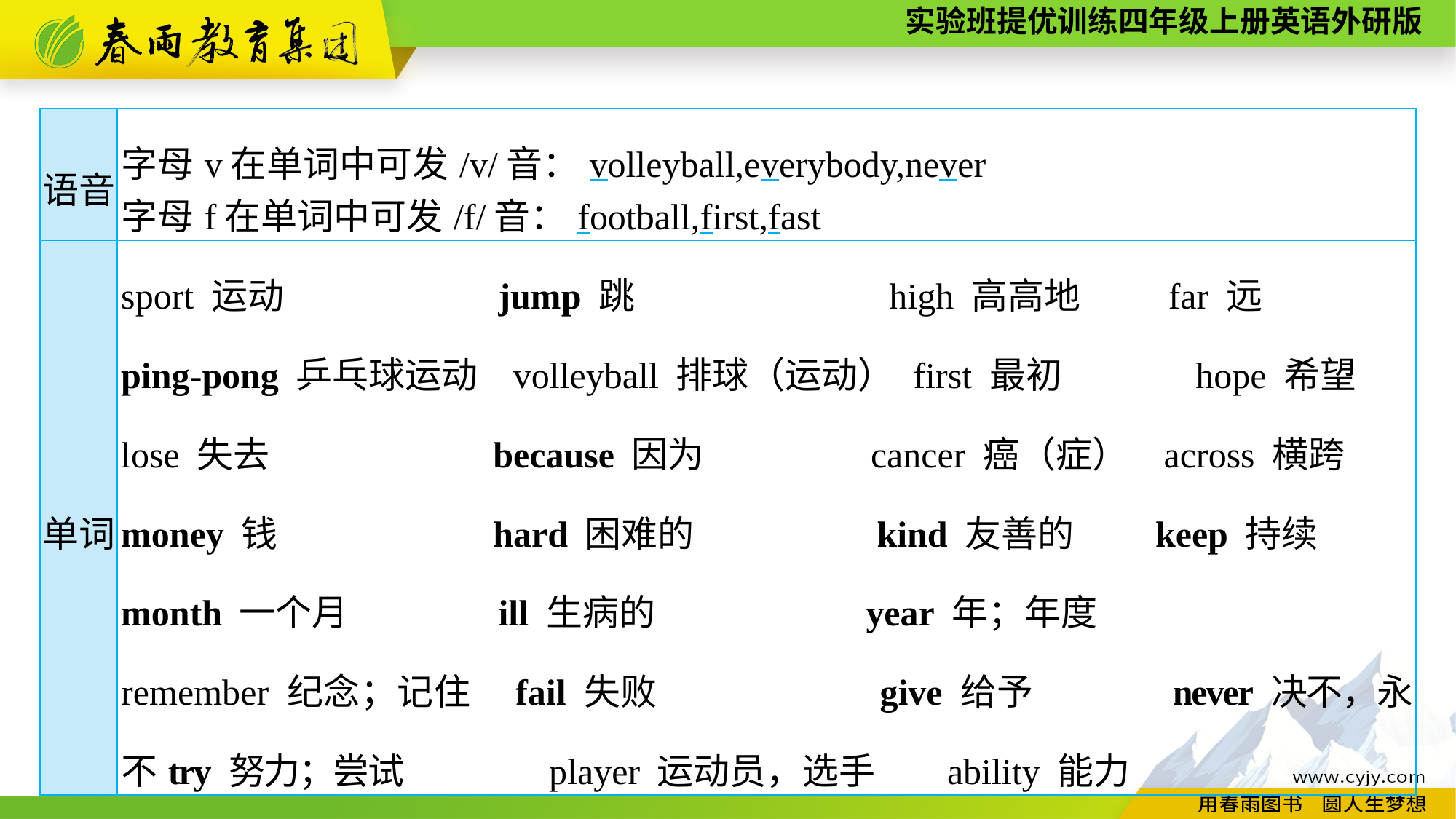

| 语音 | 字母v在单词中可发/v/音：volleyball,everybody,never 字母f在单词中可发/f/音：football,first,fast |
| --- | --- |
| 单词 | sport 运动　　 jump 跳　　　　 high 高高地　 far 远　 ping-pong 乒乓球运动 volleyball 排球（运动） first 最初 hope 希望 lose 失去 because 因为 cancer 癌（症） across 横跨 money 钱 hard 困难的　 kind 友善的 keep 持续 month 一个月 ill 生病的 year 年；年度 remember 纪念；记住 fail 失败 give 给予 never 决不，永不try 努力；尝试 player 运动员，选手　 ability 能力 |